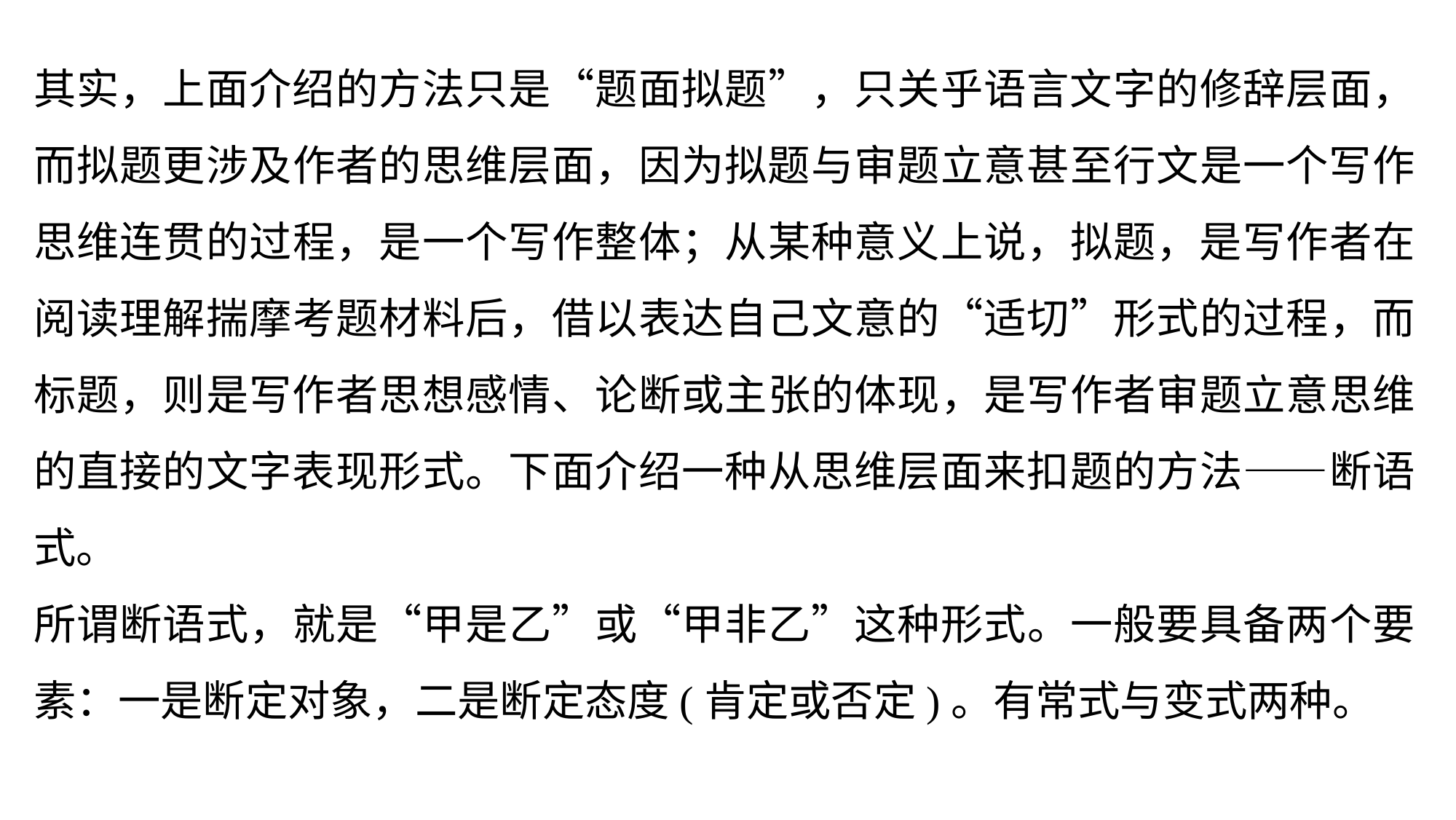

其实，上面介绍的方法只是“题面拟题”，只关乎语言文字的修辞层面，而拟题更涉及作者的思维层面，因为拟题与审题立意甚至行文是一个写作思维连贯的过程，是一个写作整体；从某种意义上说，拟题，是写作者在阅读理解揣摩考题材料后，借以表达自己文意的“适切”形式的过程，而标题，则是写作者思想感情、论断或主张的体现，是写作者审题立意思维的直接的文字表现形式。下面介绍一种从思维层面来扣题的方法——断语式。
所谓断语式，就是“甲是乙”或“甲非乙”这种形式。一般要具备两个要素：一是断定对象，二是断定态度(肯定或否定)。有常式与变式两种。